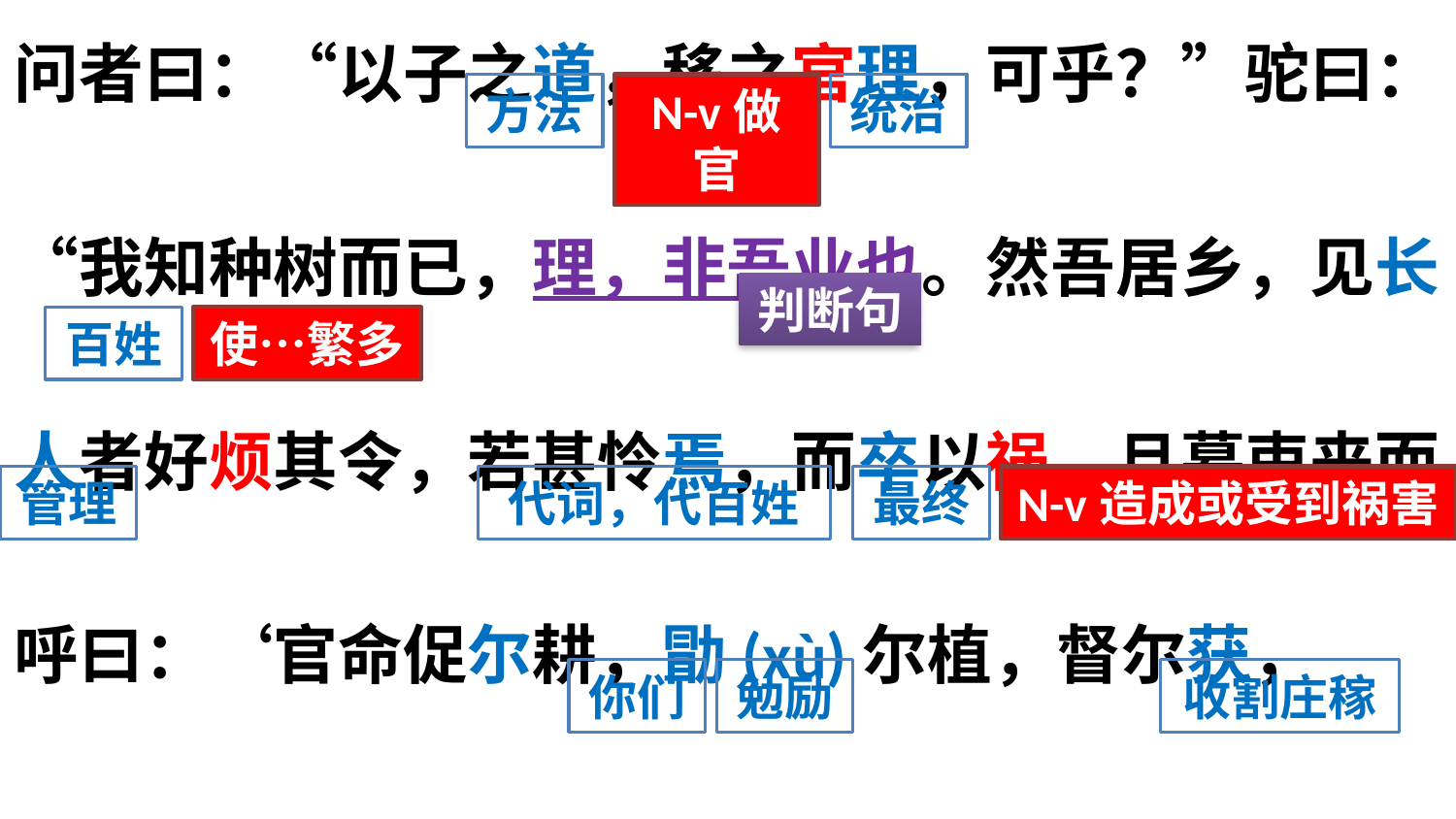

问者曰：“以子之道，移之官理，可乎？”驼曰：“我知种树而已，理，非吾业也。然吾居乡，见长人者好烦其令，若甚怜焉，而卒以祸。旦暮吏来而呼曰：‘官命促尔耕，勖(xù)尔植，督尔获，
方法
N-v做官
统治
判断句
百姓
使…繁多
管理
代词，代百姓
最终
N-v造成或受到祸害
你们
勉励
收割庄稼